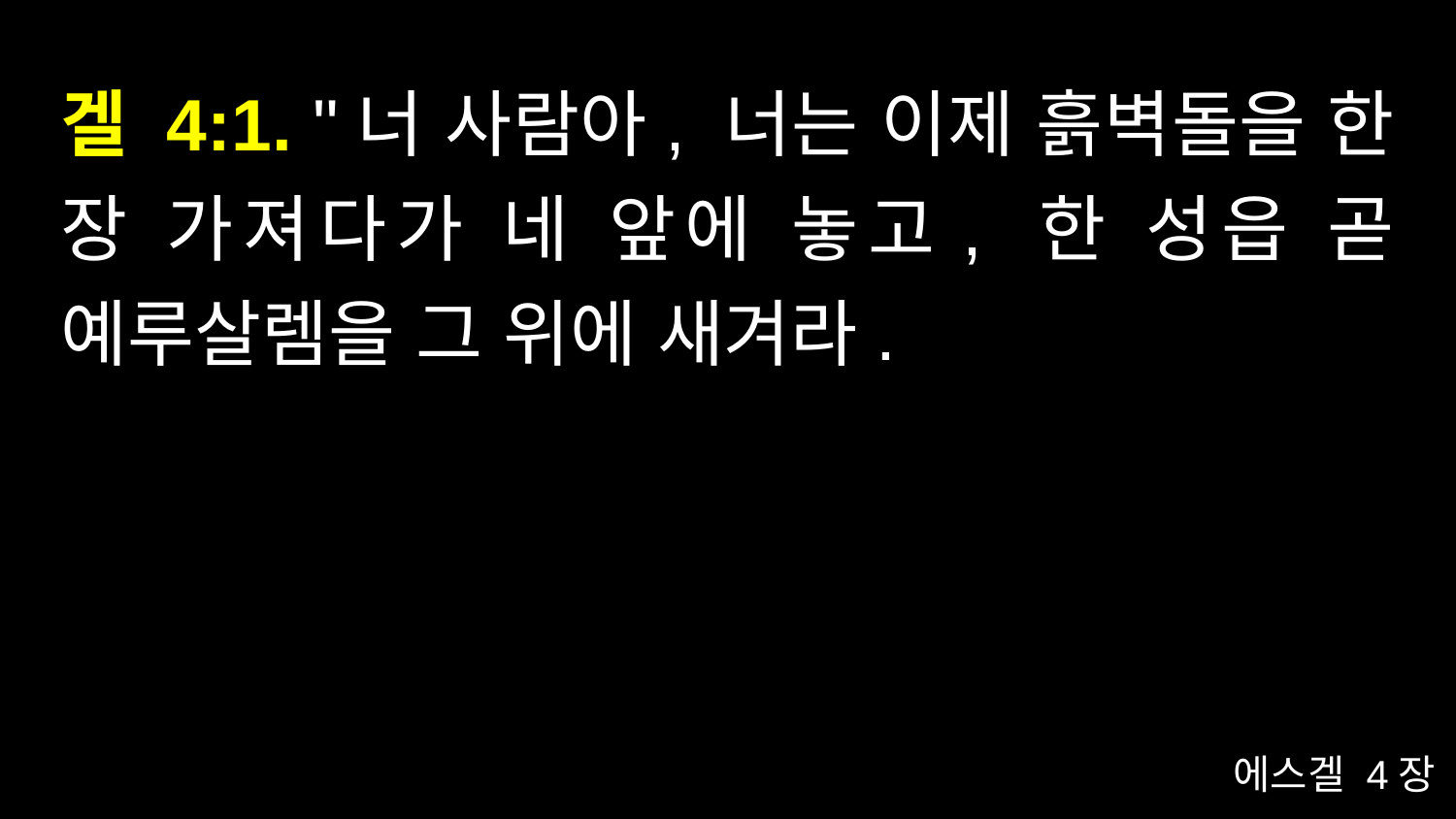

# 겔 4:1. "너 사람아, 너는 이제 흙벽돌을 한 장 가져다가 네 앞에 놓고, 한 성읍 곧 예루살렘을 그 위에 새겨라.
에스겔 4장